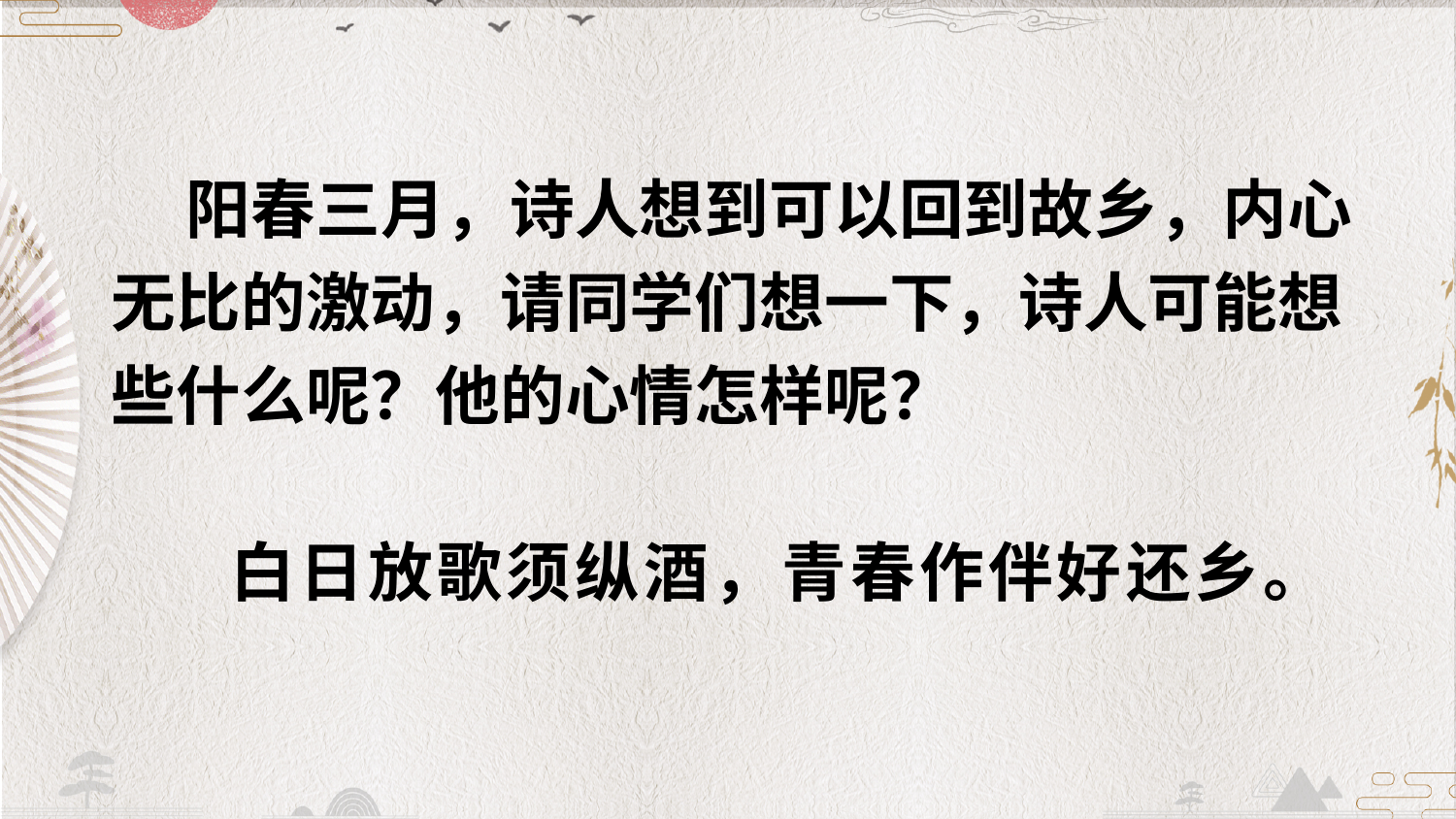

阳春三月，诗人想到可以回到故乡，内心无比的激动，请同学们想一下，诗人可能想些什么呢？他的心情怎样呢？
白日放歌须纵酒，青春作伴好还乡。